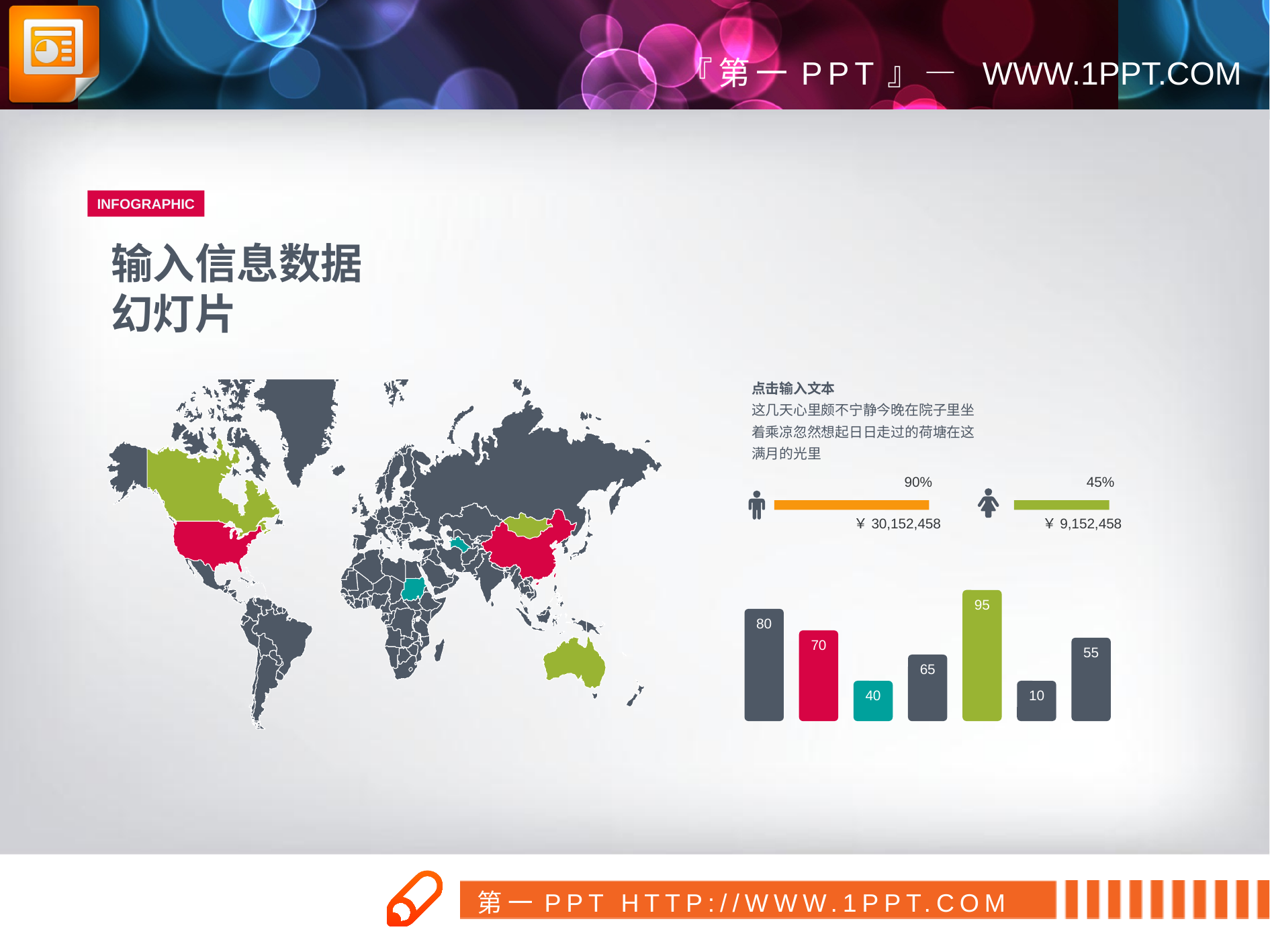

INFOGRAPHIC
输入信息数据
幻灯片
点击输入文本
这几天心里颇不宁静今晚在院子里坐着乘凉忽然想起日日走过的荷塘在这满月的光里

90%
45%

￥30,152,458
￥9,152,458
95
80
70
55
65
40
10